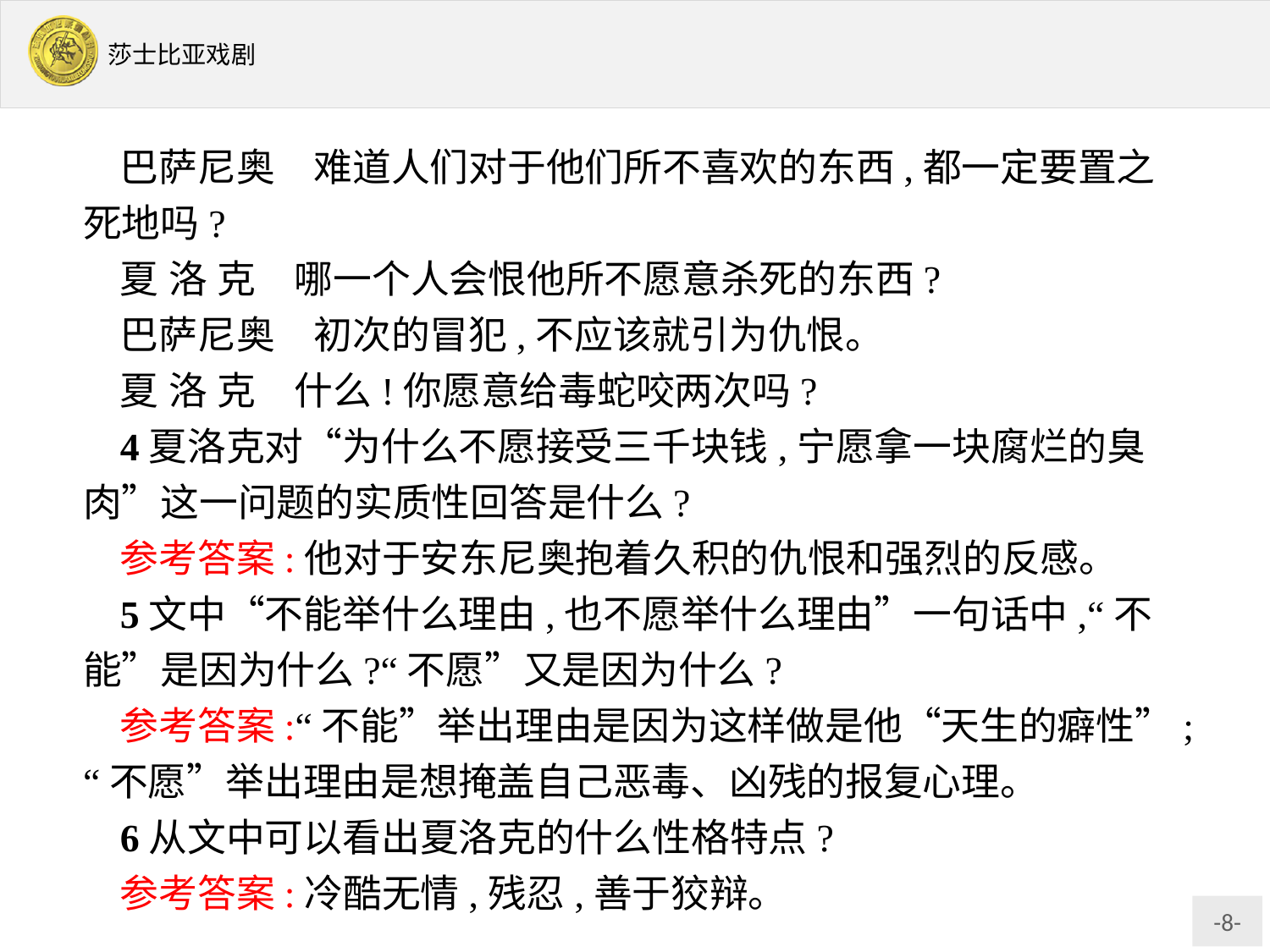

巴萨尼奥　难道人们对于他们所不喜欢的东西,都一定要置之死地吗?
夏 洛 克　哪一个人会恨他所不愿意杀死的东西?
巴萨尼奥　初次的冒犯,不应该就引为仇恨。
夏 洛 克　什么!你愿意给毒蛇咬两次吗?
4夏洛克对“为什么不愿接受三千块钱,宁愿拿一块腐烂的臭肉”这一问题的实质性回答是什么?
参考答案:他对于安东尼奥抱着久积的仇恨和强烈的反感。
5文中“不能举什么理由,也不愿举什么理由”一句话中,“不能”是因为什么?“不愿”又是因为什么?
参考答案:“不能”举出理由是因为这样做是他“天生的癖性”;“不愿”举出理由是想掩盖自己恶毒、凶残的报复心理。
6从文中可以看出夏洛克的什么性格特点?
参考答案:冷酷无情,残忍,善于狡辩。